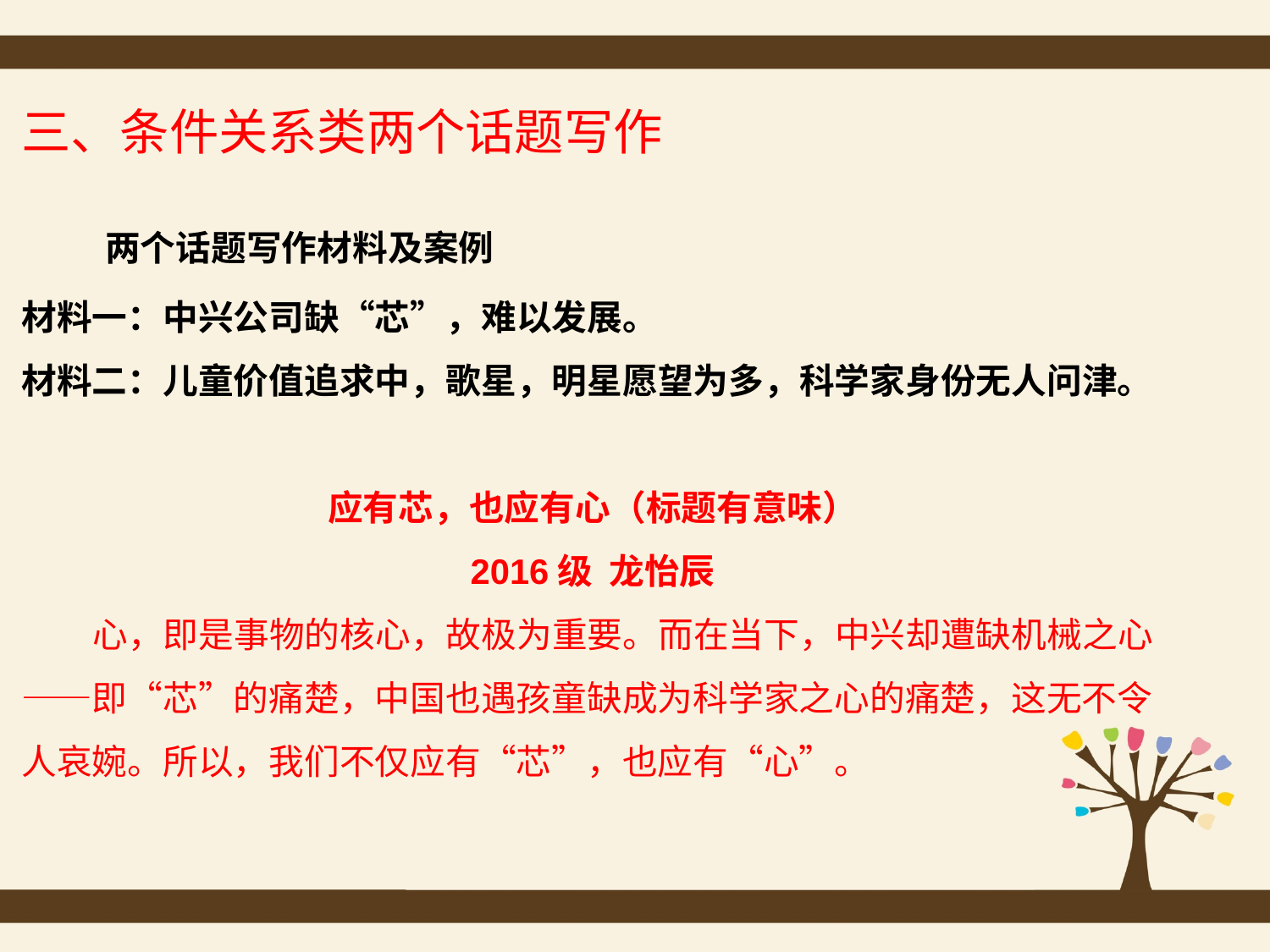

三、条件关系类两个话题写作
      两个话题写作材料及案例
材料一：中兴公司缺“芯”，难以发展。
材料二：儿童价值追求中，歌星，明星愿望为多，科学家身份无人问津。

应有芯，也应有心（标题有意味）
2016级  龙怡辰
        心，即是事物的核心，故极为重要。而在当下，中兴却遭缺机械之心——即“芯”的痛楚，中国也遇孩童缺成为科学家之心的痛楚，这无不令人哀婉。所以，我们不仅应有“芯”，也应有“心”。